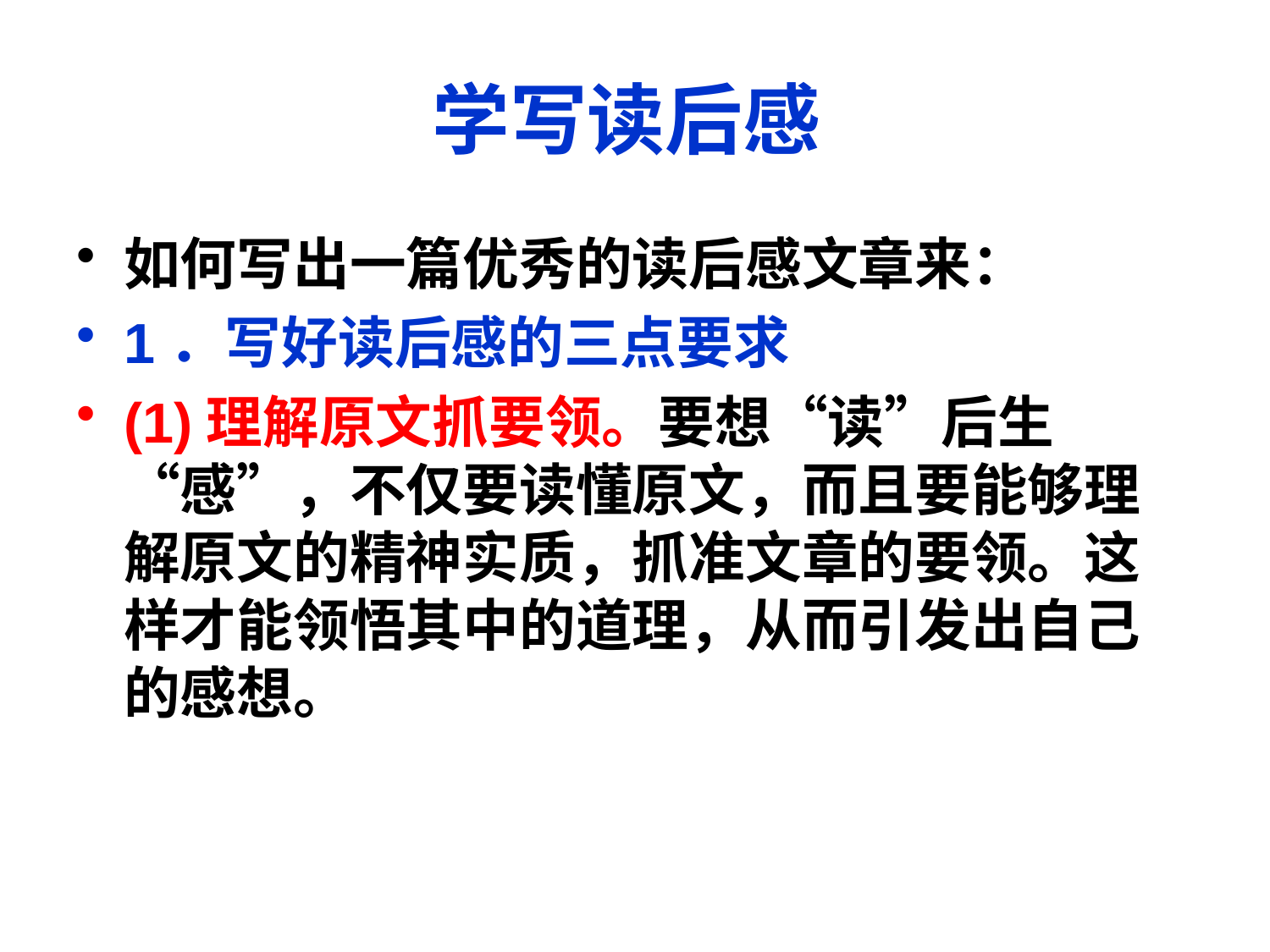

# 学写读后感
如何写出一篇优秀的读后感文章来：
1．写好读后感的三点要求
(1)理解原文抓要领。要想“读”后生“感”，不仅要读懂原文，而且要能够理解原文的精神实质，抓准文章的要领。这样才能领悟其中的道理，从而引发出自己的感想。